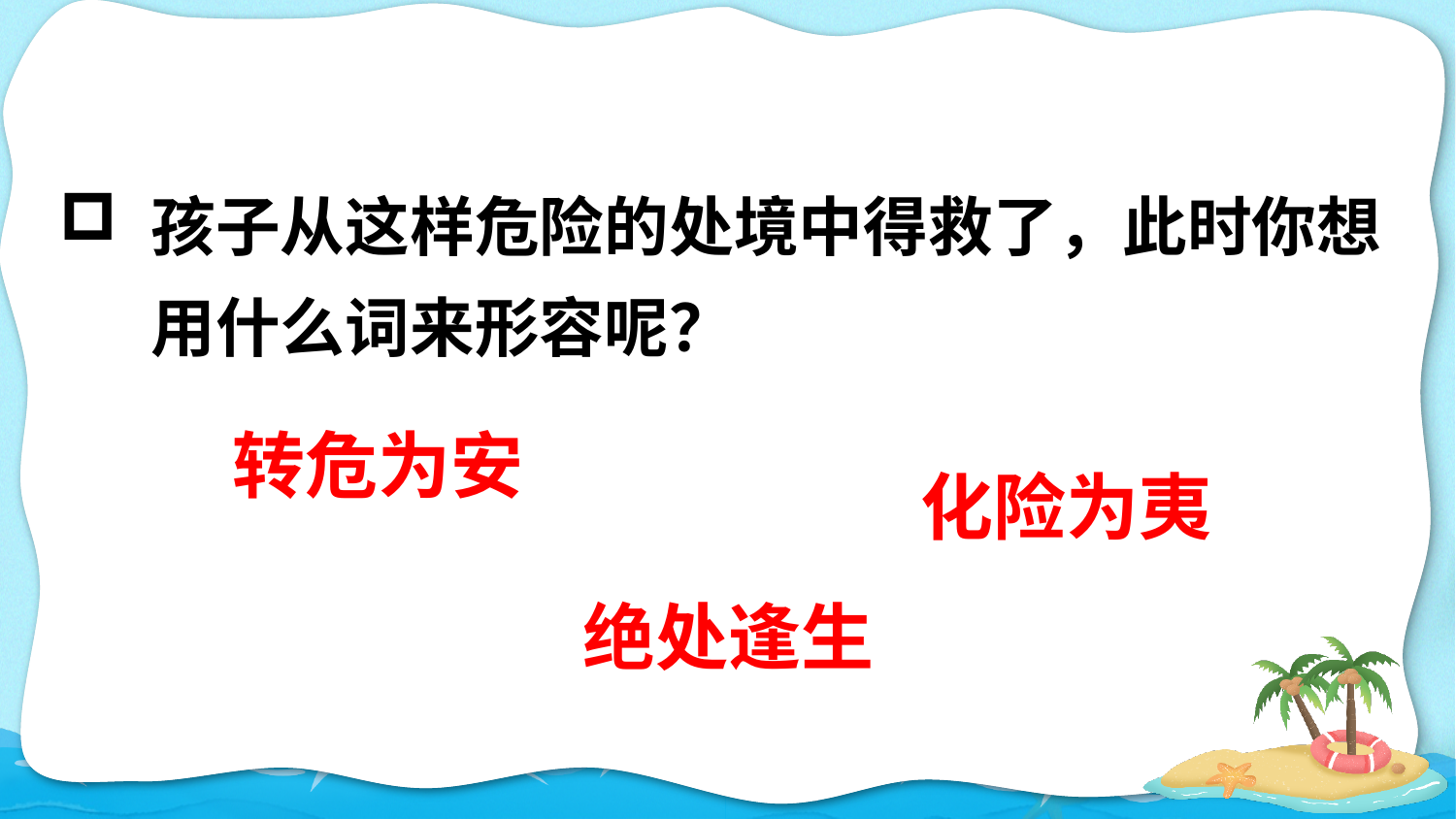

孩子从这样危险的处境中得救了，此时你想用什么词来形容呢？
转危为安
化险为夷
绝处逢生